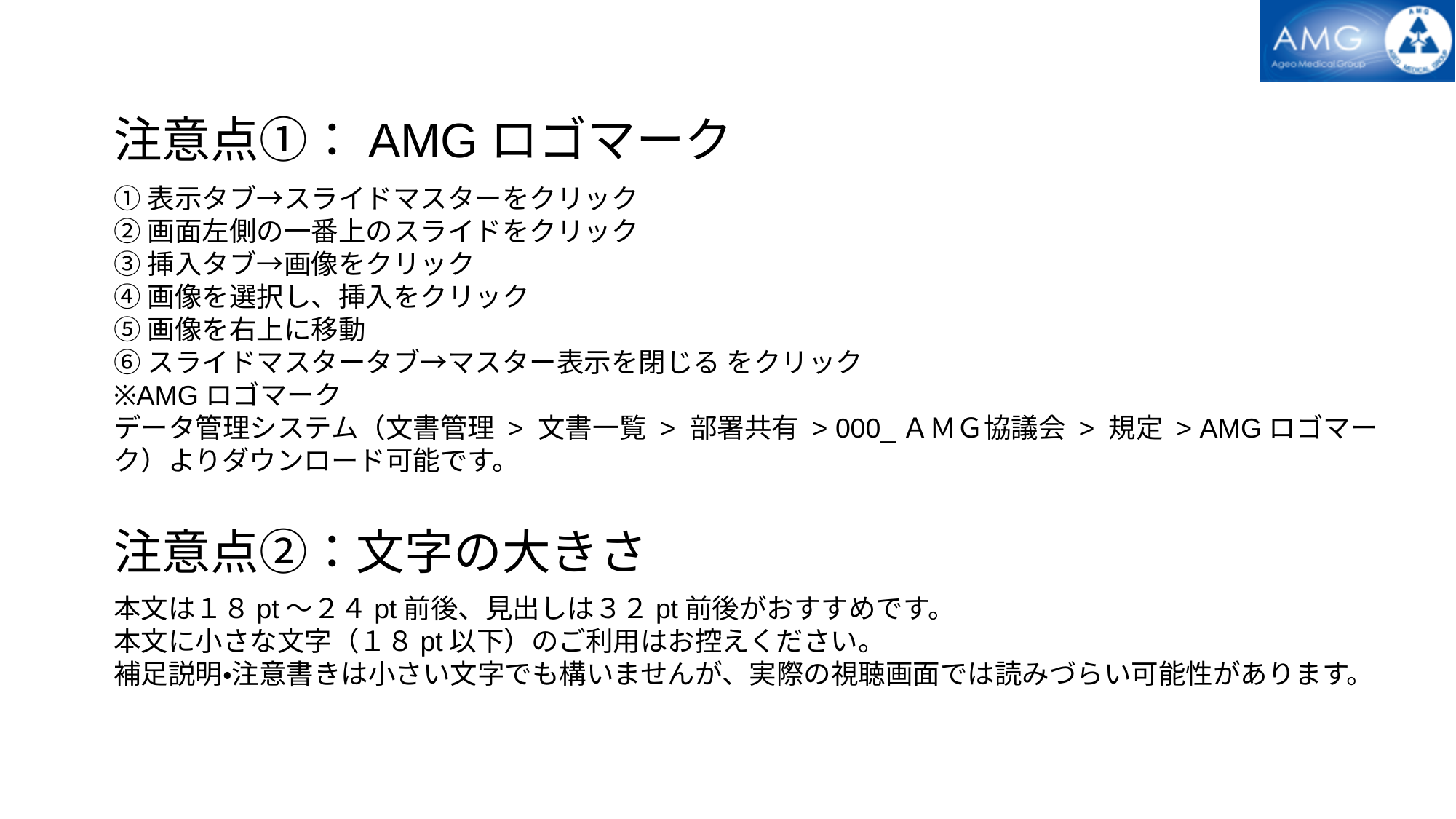

注意点①：AMGロゴマーク
①表示タブ→スライドマスターをクリック
②画面左側の一番上のスライドをクリック
③挿入タブ→画像をクリック
④画像を選択し、挿入をクリック
⑤画像を右上に移動
⑥スライドマスタータブ→マスター表示を閉じる をクリック
※AMGロゴマーク
データ管理システム（文書管理 > 文書一覧 > 部署共有 > 000_ＡＭＧ協議会 > 規定 > AMGロゴマーク）よりダウンロード可能です。
注意点②：文字の大きさ
本文は１８pt～２４pt前後、見出しは３２pt前後がおすすめです。
本文に小さな文字（１８pt以下）のご利用はお控えください。
補足説明・注意書きは小さい文字でも構いませんが、実際の視聴画面では読みづらい可能性があります。